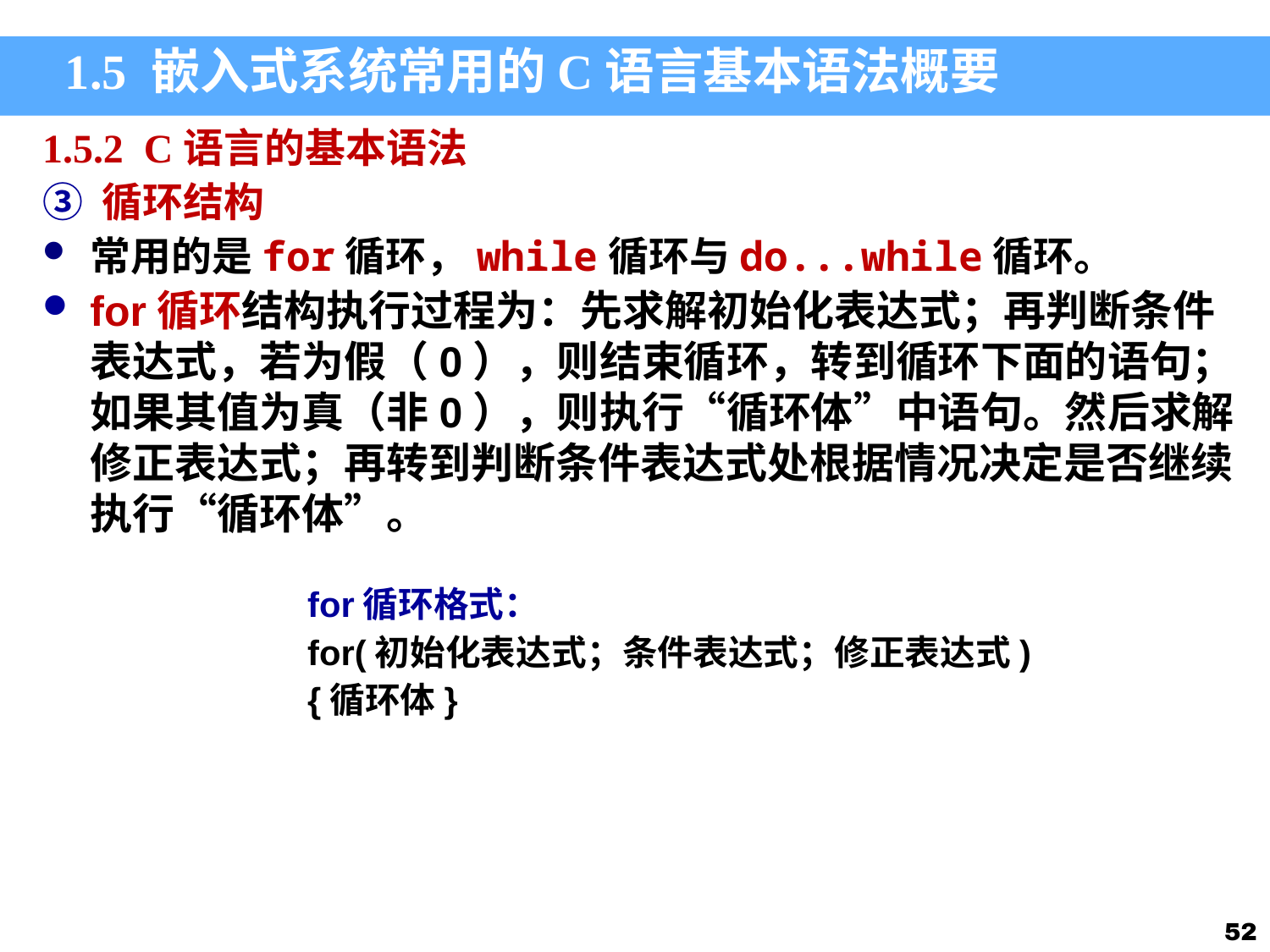

1.5 嵌入式系统常用的C语言基本语法概要
1.5.2  C语言的基本语法
③ 循环结构
常用的是for循环，while循环与do...while循环。
for循环结构执行过程为：先求解初始化表达式；再判断条件表达式，若为假（0），则结束循环，转到循环下面的语句；如果其值为真（非0），则执行“循环体”中语句。然后求解修正表达式；再转到判断条件表达式处根据情况决定是否继续执行“循环体”。
for循环格式：
for(初始化表达式；条件表达式；修正表达式)
{循环体}
52